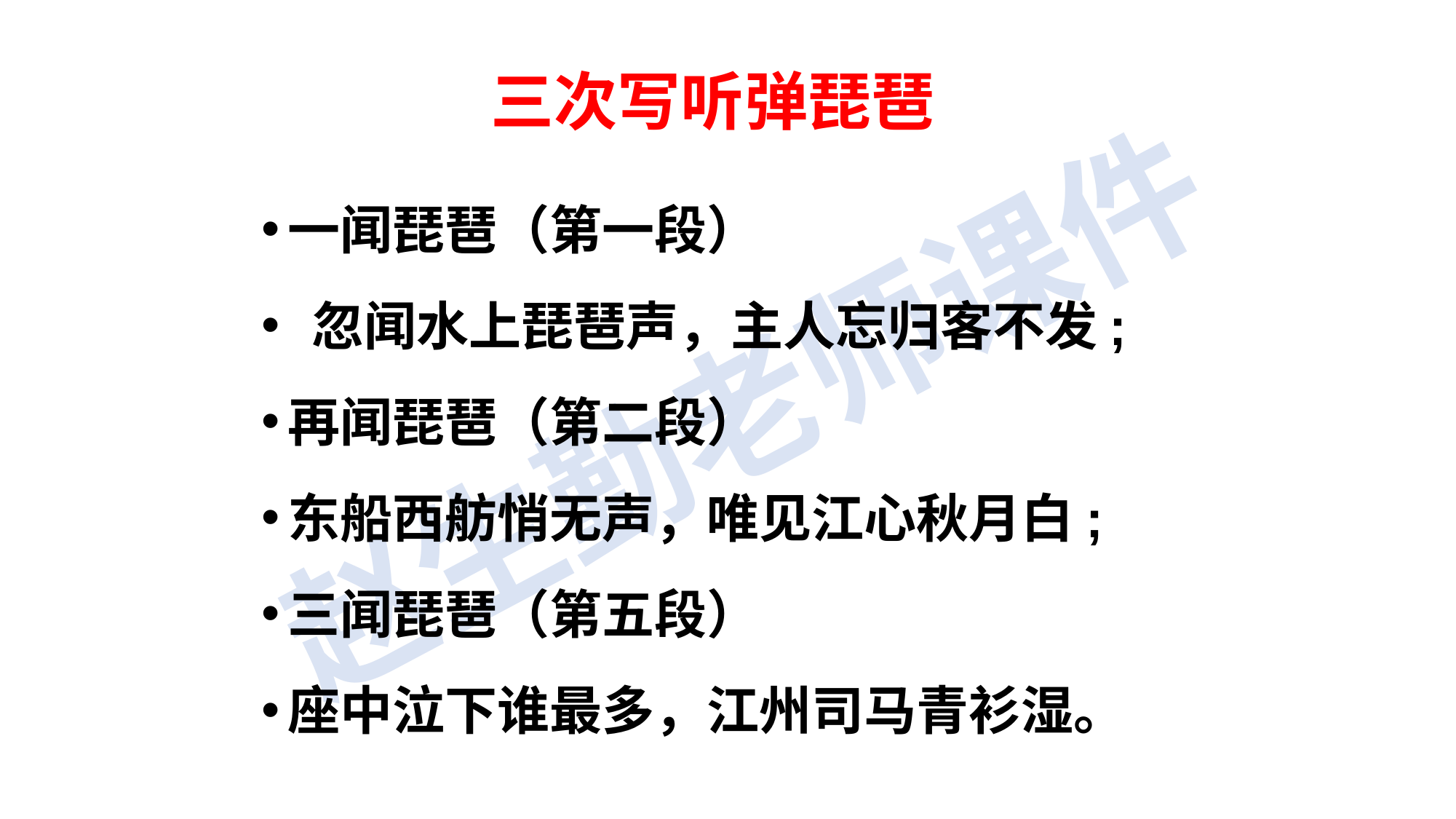

三次写听弹琵琶
一闻琵琶（第一段）
 忽闻水上琵琶声，主人忘归客不发;
再闻琵琶（第二段）
东船西舫悄无声，唯见江心秋月白;
三闻琵琶（第五段）
座中泣下谁最多，江州司马青衫湿。